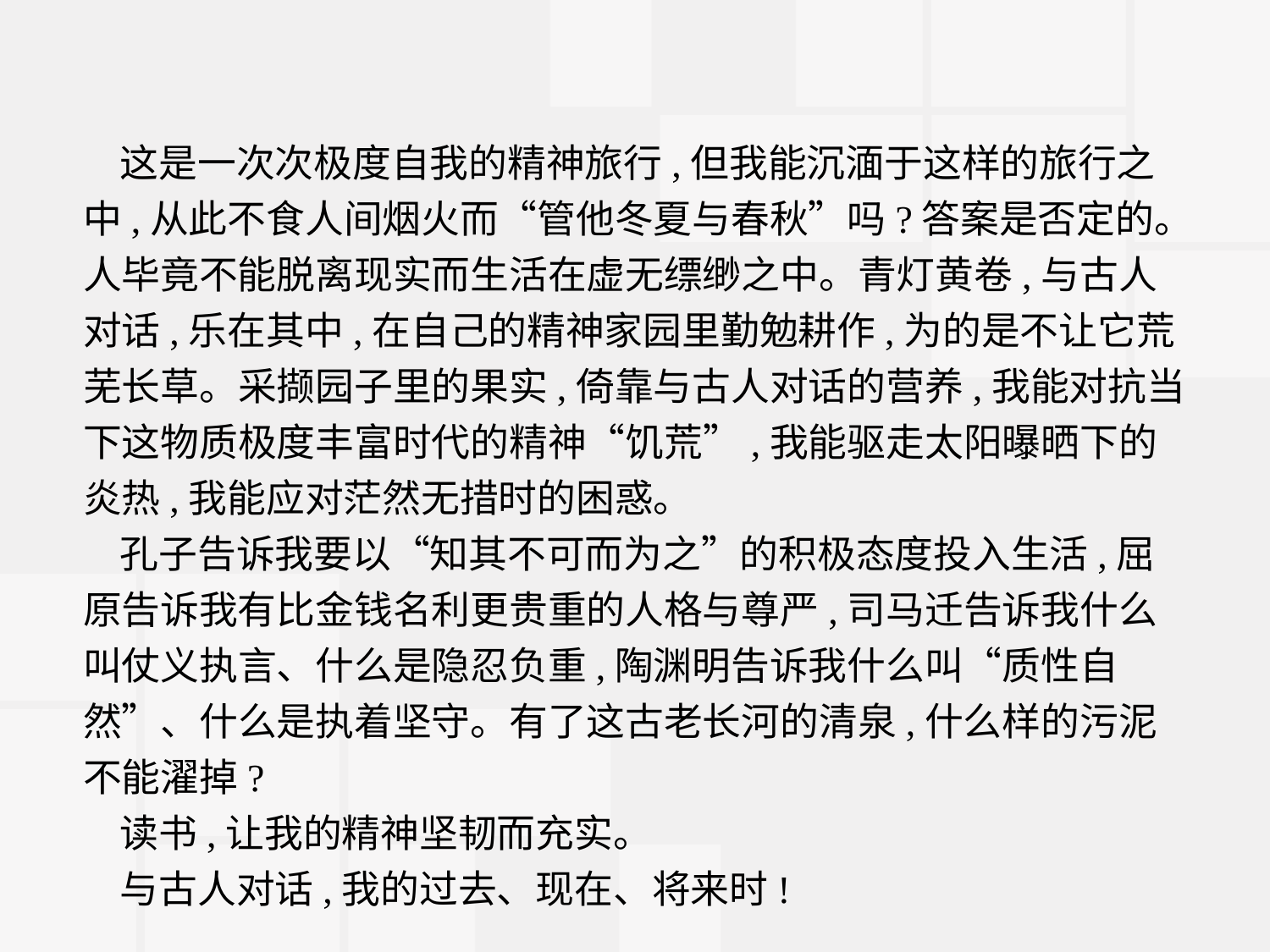

这是一次次极度自我的精神旅行,但我能沉湎于这样的旅行之中,从此不食人间烟火而“管他冬夏与春秋”吗?答案是否定的。人毕竟不能脱离现实而生活在虚无缥缈之中。青灯黄卷,与古人对话,乐在其中,在自己的精神家园里勤勉耕作,为的是不让它荒芜长草。采撷园子里的果实,倚靠与古人对话的营养,我能对抗当下这物质极度丰富时代的精神“饥荒”,我能驱走太阳曝晒下的炎热,我能应对茫然无措时的困惑。
孔子告诉我要以“知其不可而为之”的积极态度投入生活,屈原告诉我有比金钱名利更贵重的人格与尊严,司马迁告诉我什么叫仗义执言、什么是隐忍负重,陶渊明告诉我什么叫“质性自然”、什么是执着坚守。有了这古老长河的清泉,什么样的污泥不能濯掉?
读书,让我的精神坚韧而充实。
与古人对话,我的过去、现在、将来时!